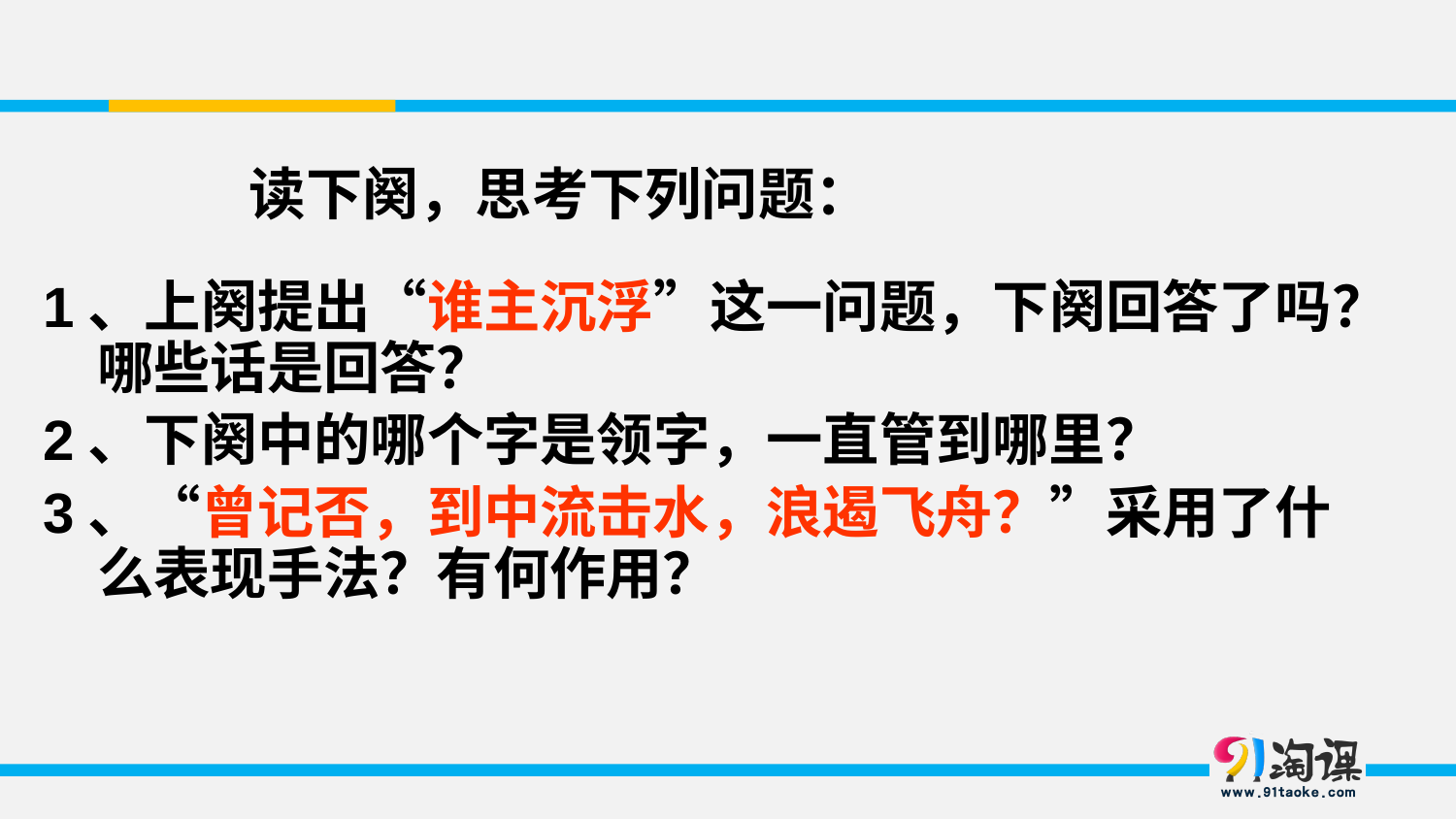

读下阕，思考下列问题：
1、上阕提出“谁主沉浮”这一问题，下阕回答了吗？哪些话是回答？
2、下阕中的哪个字是领字，一直管到哪里？
3、“曾记否，到中流击水，浪遏飞舟？”采用了什么表现手法？有何作用？